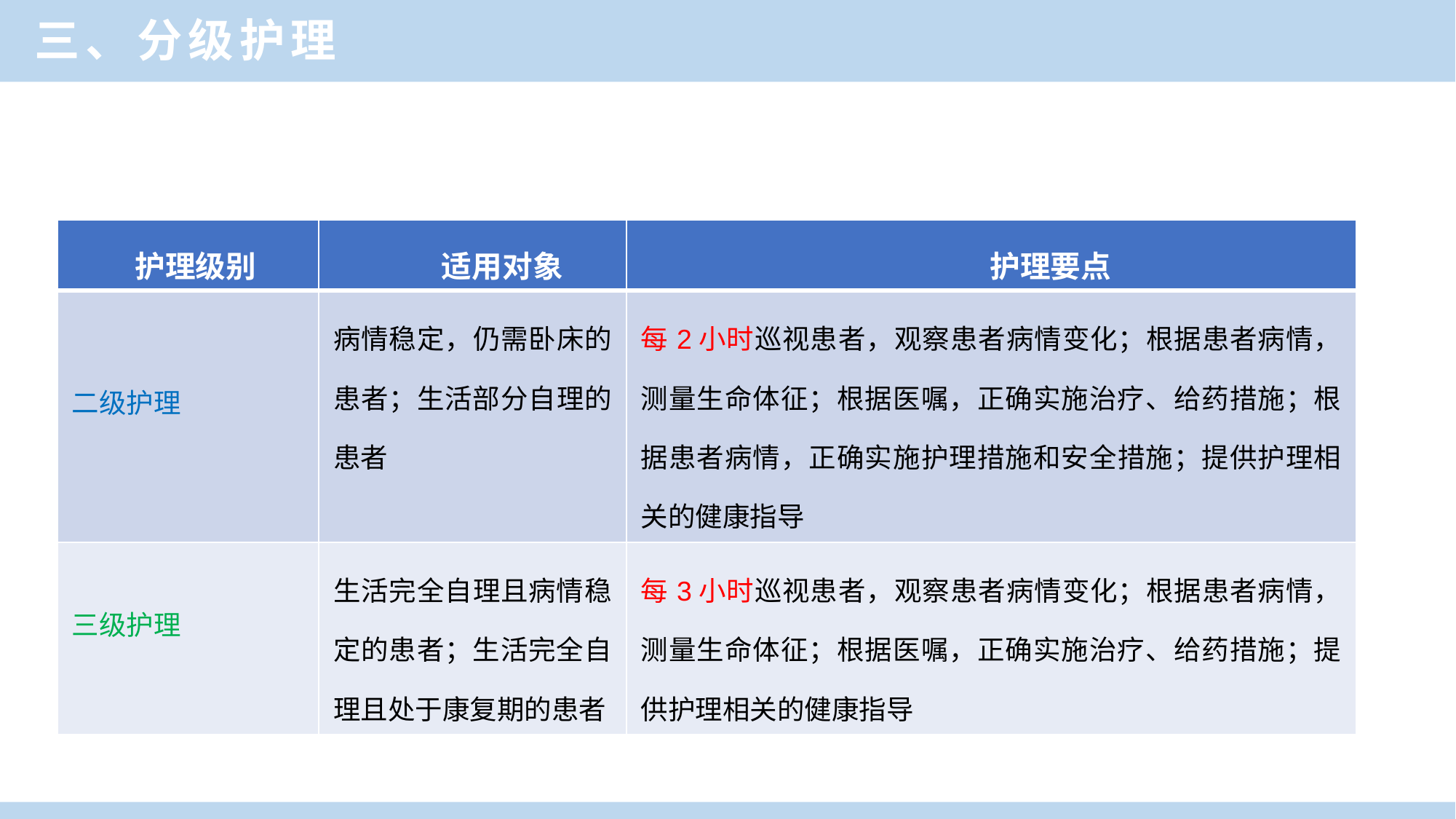

三、分级护理
| 护理级别 | 适用对象 | 护理要点 |
| --- | --- | --- |
| 二级护理 | 病情稳定，仍需卧床的患者；生活部分自理的患者 | 每2小时巡视患者，观察患者病情变化；根据患者病情，测量生命体征；根据医嘱，正确实施治疗、给药措施；根据患者病情，正确实施护理措施和安全措施；提供护理相关的健康指导 |
| 三级护理 | 生活完全自理且病情稳定的患者；生活完全自理且处于康复期的患者 | 每3小时巡视患者，观察患者病情变化；根据患者病情，测量生命体征；根据医嘱，正确实施治疗、给药措施；提供护理相关的健康指导 |